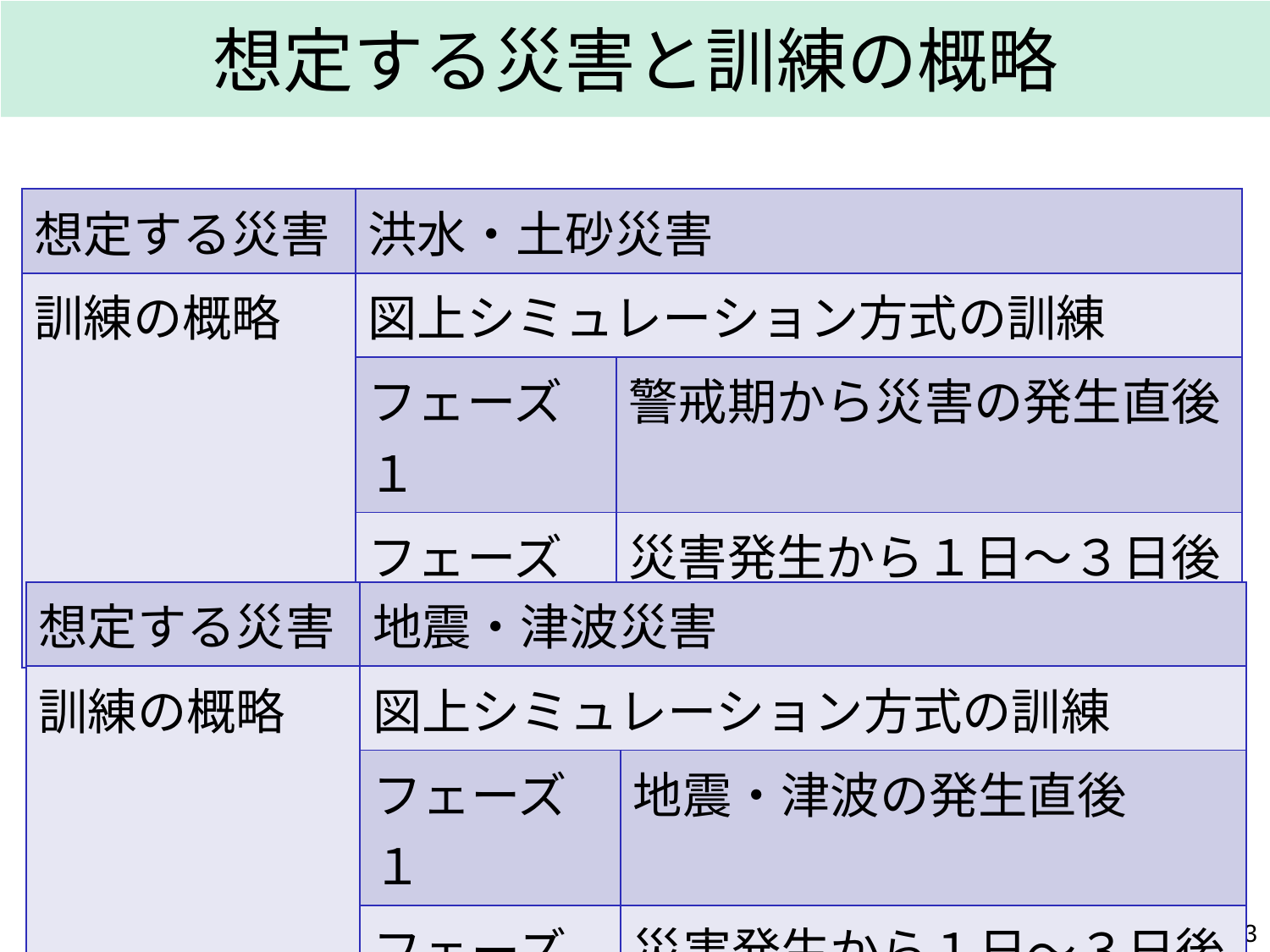

想定する災害と訓練の概略
| 想定する災害 | 洪水・土砂災害 |  |
| --- | --- | --- |
| 訓練の概略 | 図上シミュレーション方式の訓練 |  |
|  | フェーズ１ | 警戒期から災害の発生直後 |
|  | フェーズ２ | 災害発生から１日～３日後 |
| 想定する災害 | 地震・津波災害 |  |
| --- | --- | --- |
| 訓練の概略 | 図上シミュレーション方式の訓練 |  |
|  | フェーズ１ | 地震・津波の発生直後 |
|  | フェーズ２ | 災害発生から１日～３日後 |
3
| 想定する災害 | 内陸直下型地震 |  |
| --- | --- | --- |
| 訓練の概略 | 図上シミュレーション方式の訓練 |  |
|  | フェーズ１ | 地震の発生直後 |
|  | フェーズ２ | 災害発生から１日～３日後 |